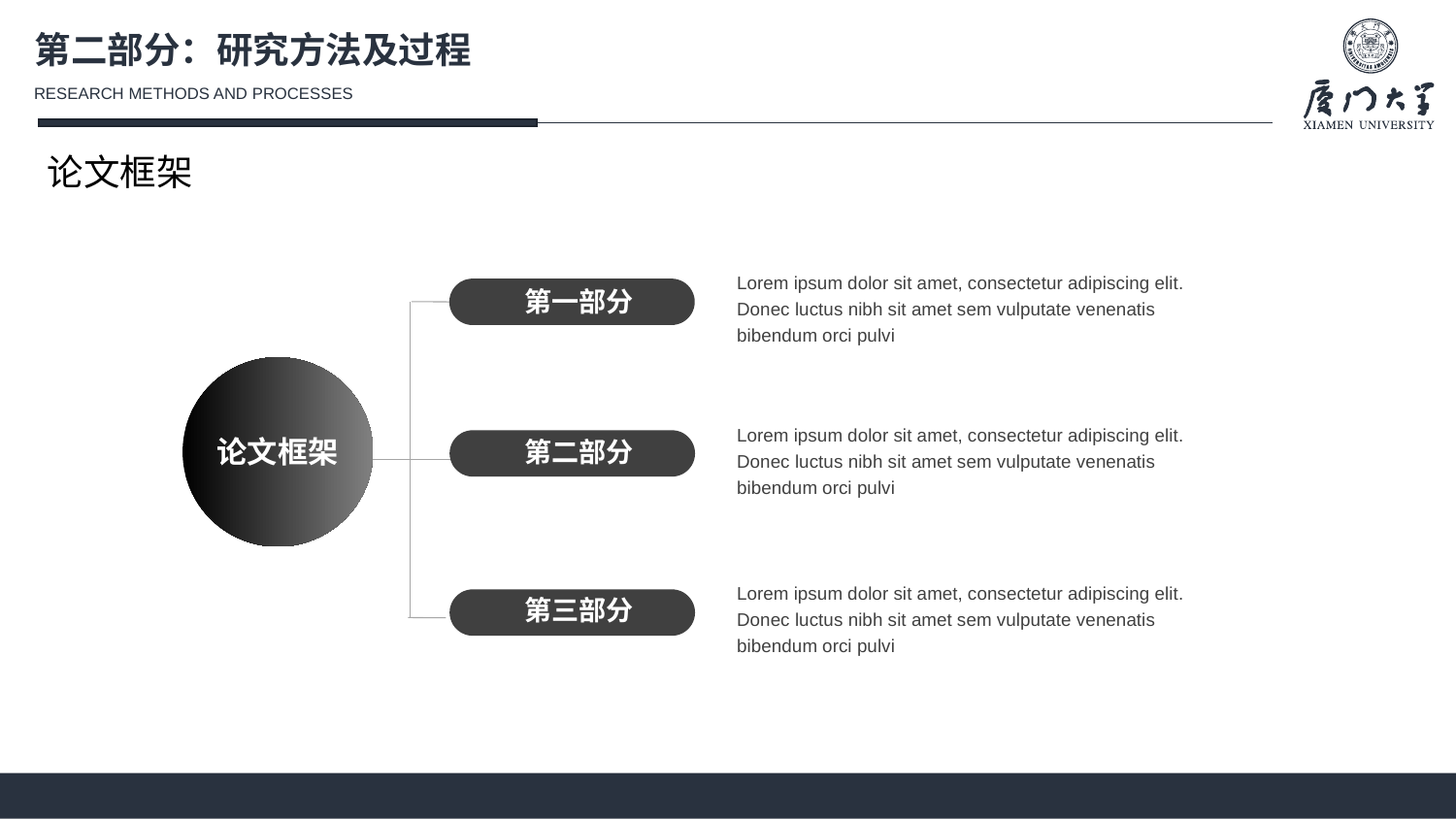

第二部分：研究方法及过程
RESEARCH METHODS AND PROCESSES
论文框架
Lorem ipsum dolor sit amet, consectetur adipiscing elit. Donec luctus nibh sit amet sem vulputate venenatis bibendum orci pulvi

第一部分

Lorem ipsum dolor sit amet, consectetur adipiscing elit. Donec luctus nibh sit amet sem vulputate venenatis bibendum orci pulvi
论文框架
第二部分

Lorem ipsum dolor sit amet, consectetur adipiscing elit. Donec luctus nibh sit amet sem vulputate venenatis bibendum orci pulvi
第三部分